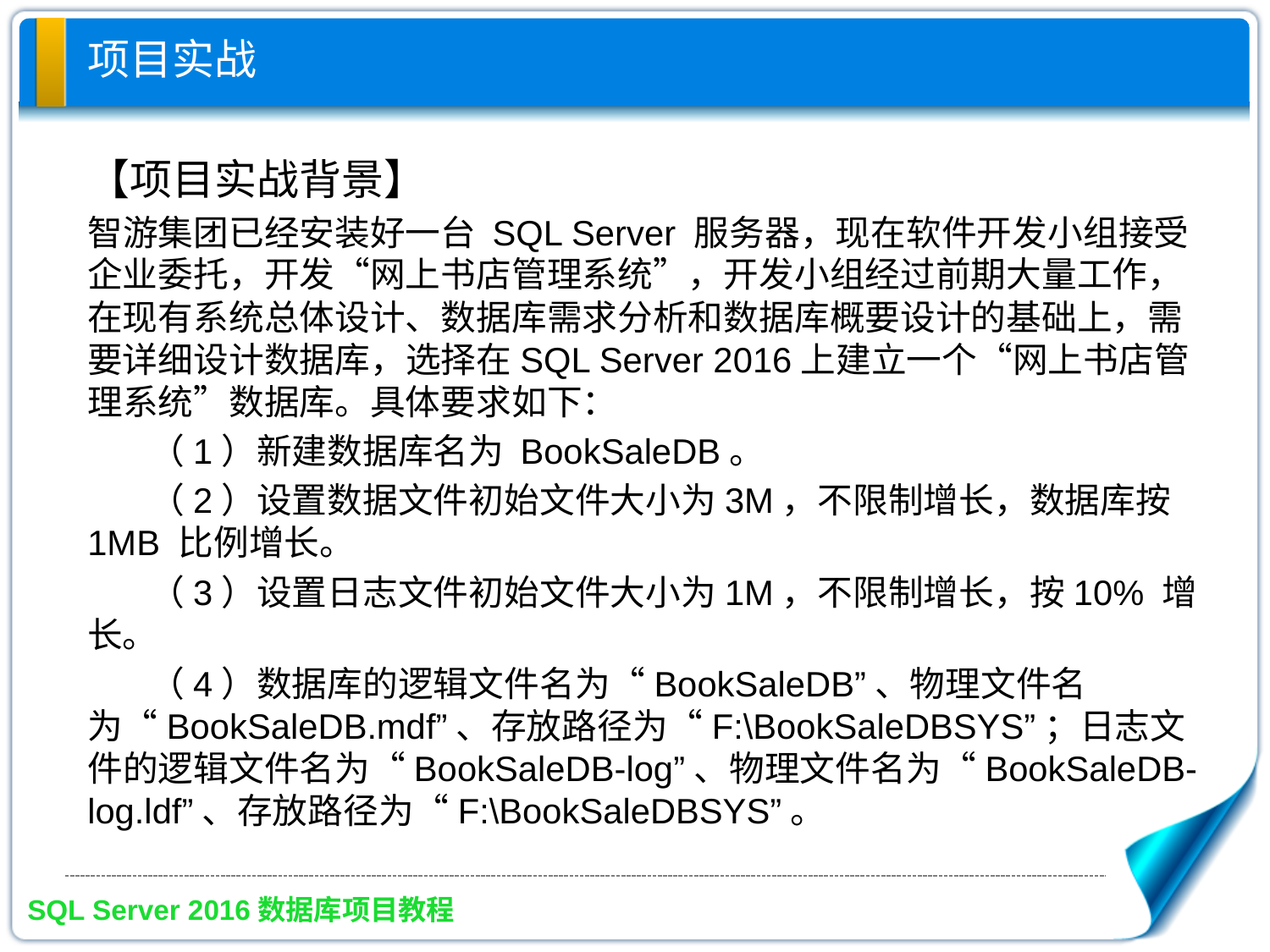

# 项目实战
【项目实战背景】
智游集团已经安装好一台 SQL Server 服务器，现在软件开发小组接受企业委托，开发“网上书店管理系统”，开发小组经过前期大量工作，在现有系统总体设计、数据库需求分析和数据库概要设计的基础上，需要详细设计数据库，选择在SQL Server 2016上建立一个“网上书店管理系统”数据库。具体要求如下：
（1）新建数据库名为 BookSaleDB。
（2）设置数据文件初始文件大小为3M，不限制增长，数据库按1MB 比例增长。
（3）设置日志文件初始文件大小为1M，不限制增长，按10% 增长。
（4）数据库的逻辑文件名为“BookSaleDB”、物理文件名为“BookSaleDB.mdf”、存放路径为“F:\BookSaleDBSYS”；日志文件的逻辑文件名为“BookSaleDB-log”、物理文件名为“BookSaleDB-log.ldf”、存放路径为“F:\BookSaleDBSYS”。